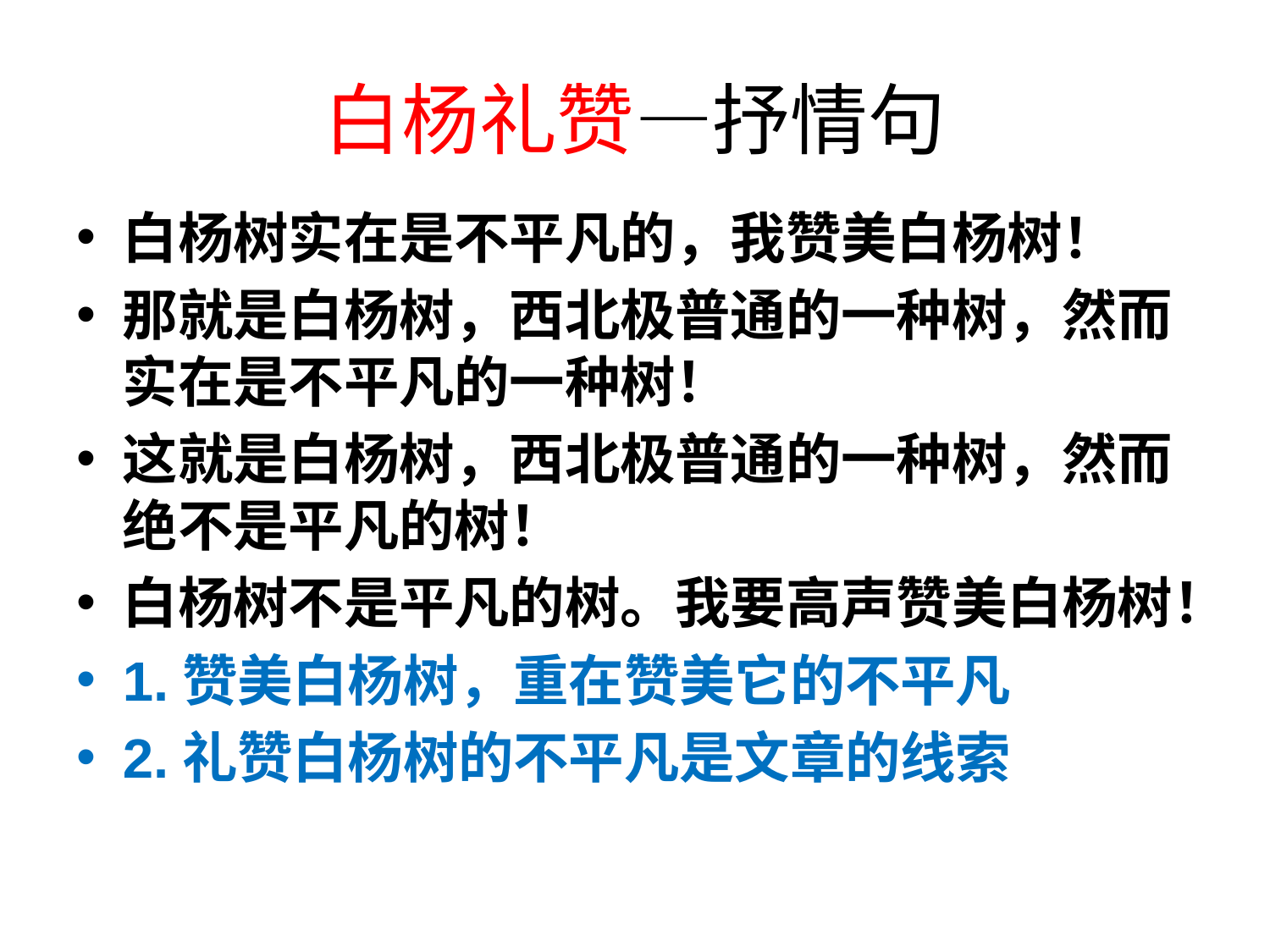

# 白杨礼赞—抒情句
白杨树实在是不平凡的，我赞美白杨树！
那就是白杨树，西北极普通的一种树，然而实在是不平凡的一种树！
这就是白杨树，西北极普通的一种树，然而绝不是平凡的树！
白杨树不是平凡的树。我要高声赞美白杨树！
1.赞美白杨树，重在赞美它的不平凡
2.礼赞白杨树的不平凡是文章的线索